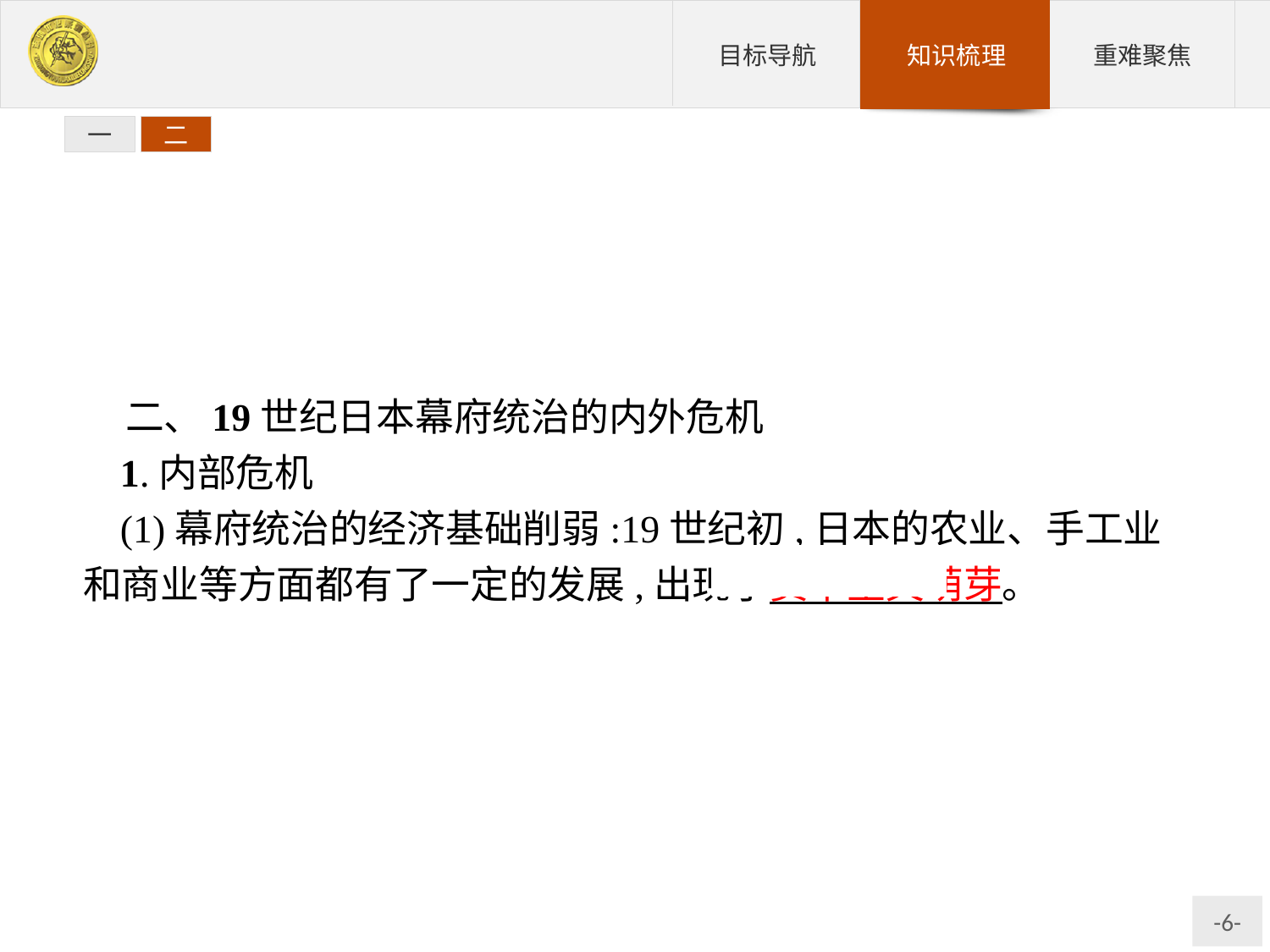

一
二
二、19世纪日本幕府统治的内外危机
1.内部危机
(1)幕府统治的经济基础削弱:19世纪初,日本的农业、手工业和商业等方面都有了一定的发展,出现了资本主义萌芽。